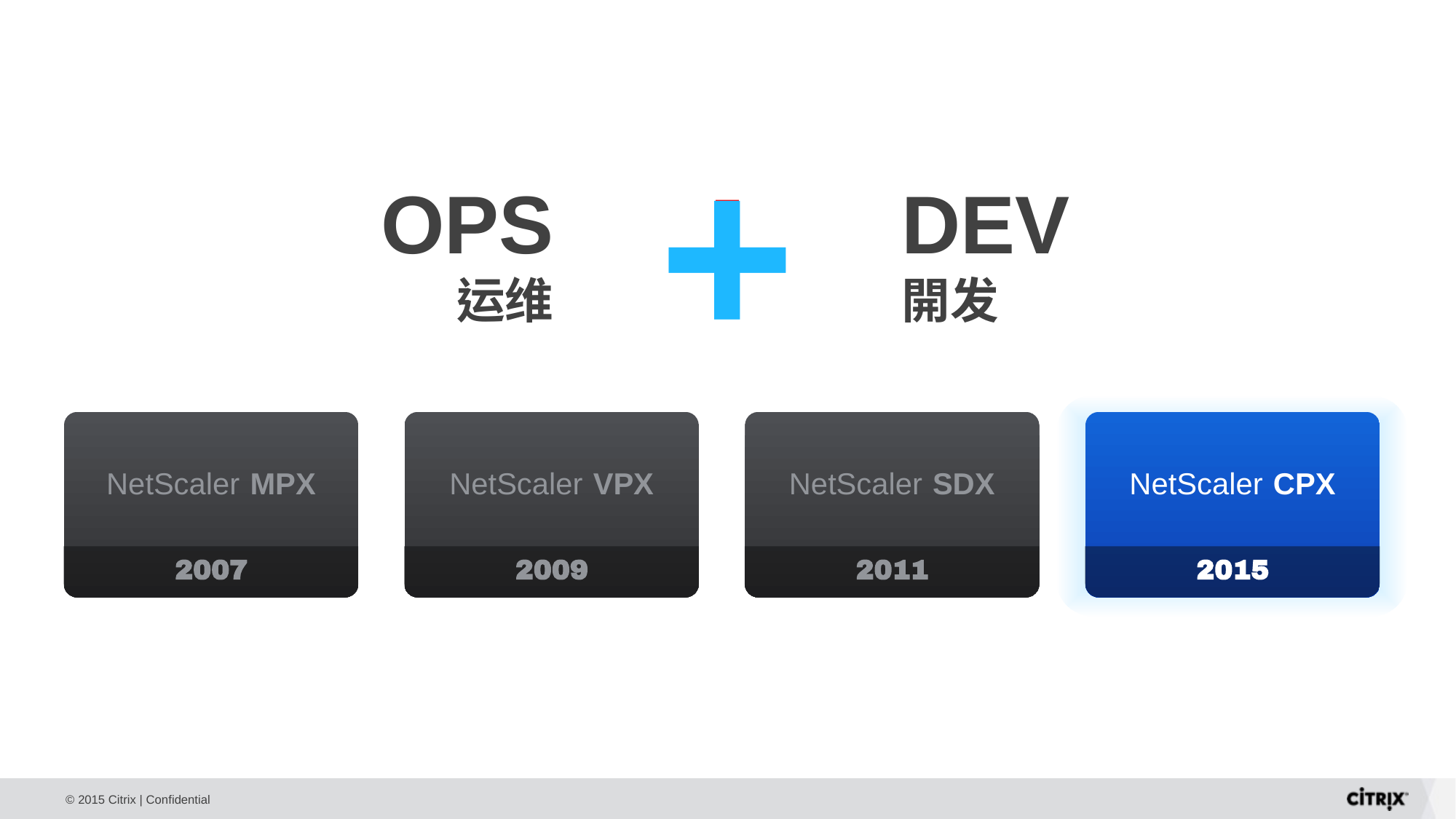

+
I
OPS
运维
DEV
開发

NetScaler MPX

2007

NetScaler VPX

2009

NetScaler SDX

2011

NetScaler CPX

2015